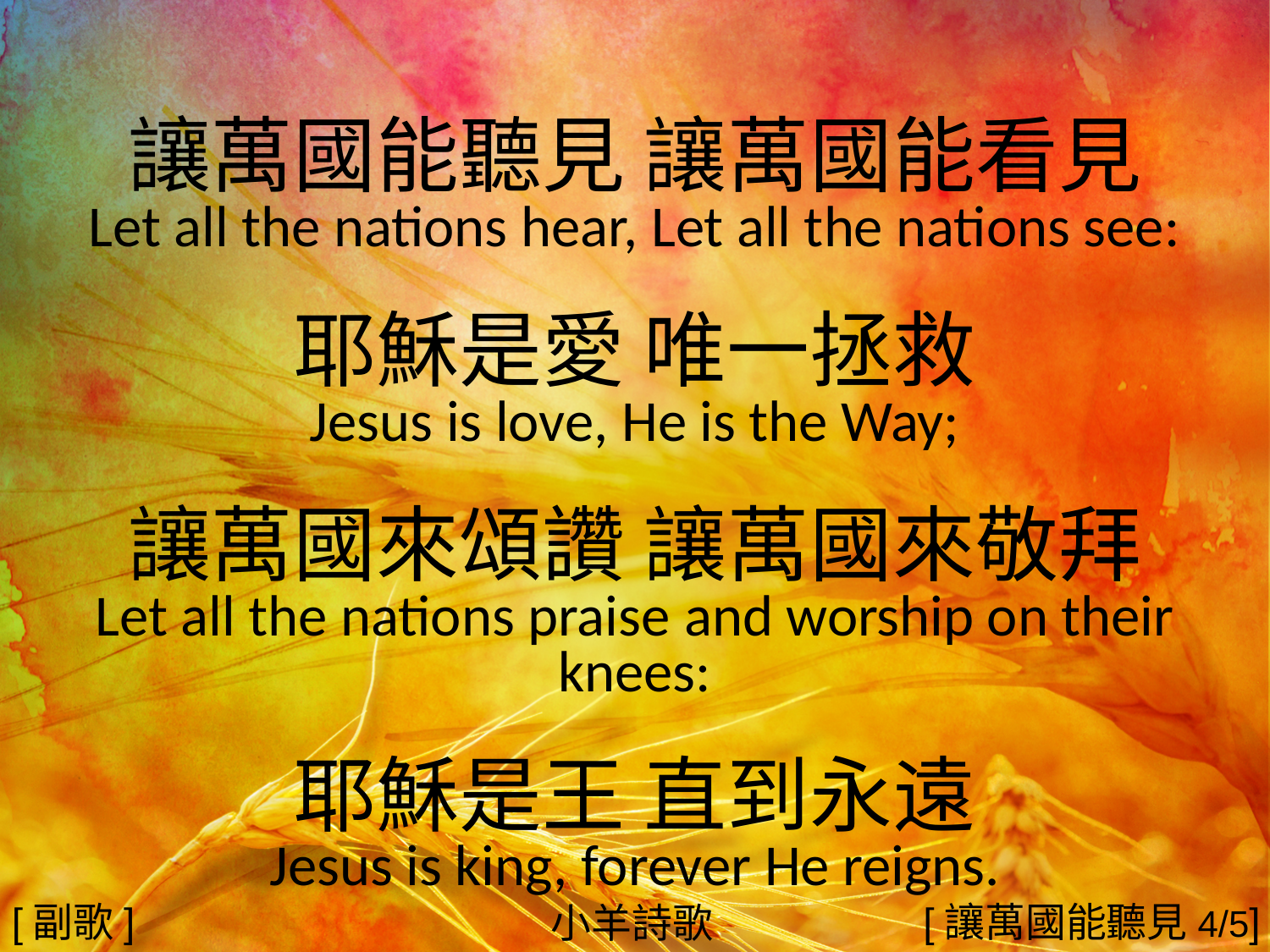

讓萬國能聽見 讓萬國能看見
Let all the nations hear, Let all the nations see:

耶穌是愛 唯一拯救
Jesus is love, He is the Way;

讓萬國來頌讚 讓萬國來敬拜
Let all the nations praise and worship on their knees:

耶穌是王 直到永遠
Jesus is king, forever He reigns.

#

[副歌]
[讓萬國能聽見4/5]
小羊詩歌